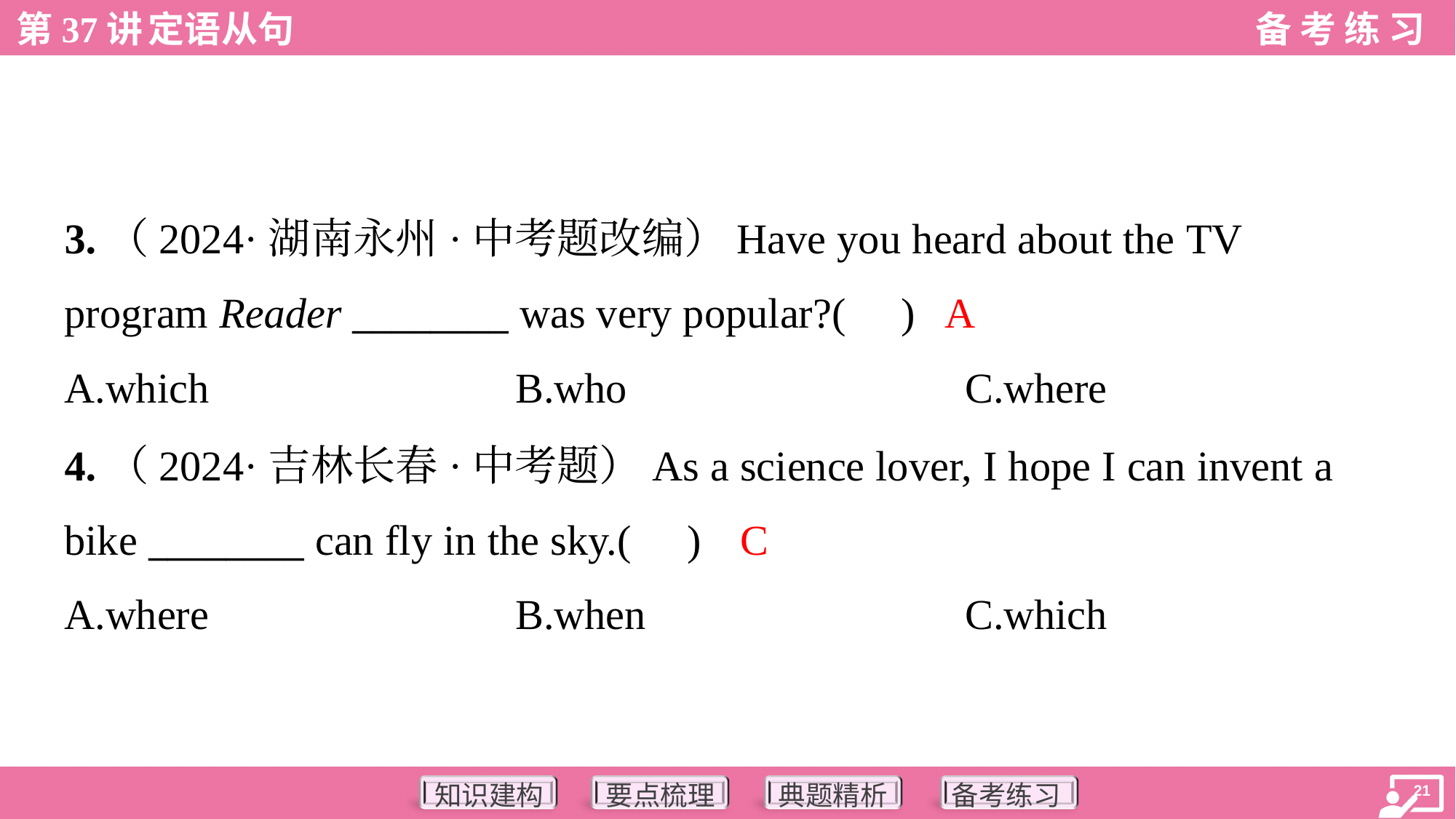

3.（2024·湖南永州·中考题改编）Have you heard about the TV
program Reader ________ was very popular?(     )
A
A.which	B.who	C.where
4.（2024·吉林长春·中考题）As a science lover, I hope I can invent a
bike ________ can fly in the sky.(     )
C
A.where	B.when	C.which